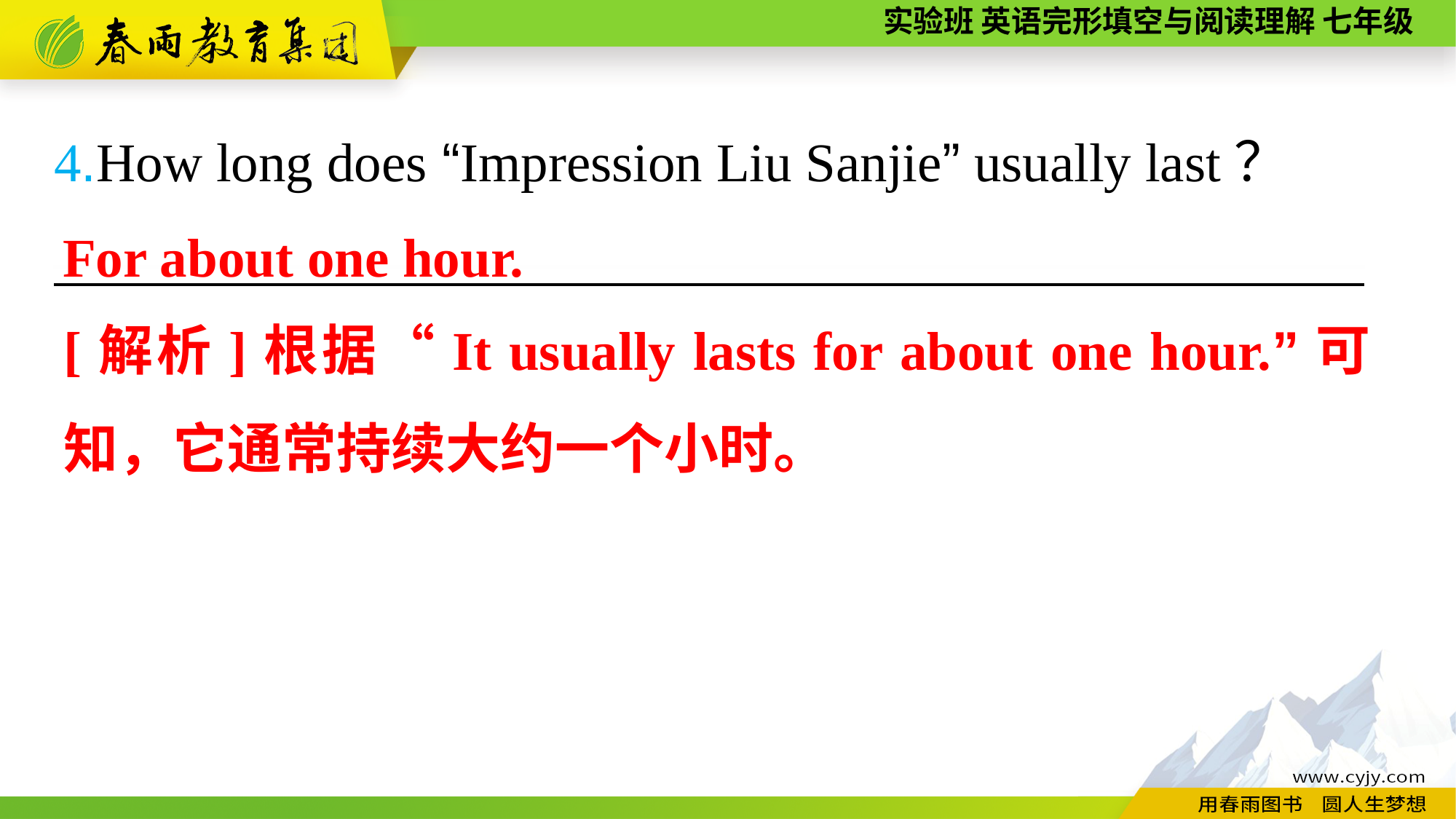

4.How long does “Impression Liu Sanjie” usually last？
————————————————————————
For about one hour.
[解析]根据“It usually lasts for about one hour.”可知，它通常持续大约一个小时。